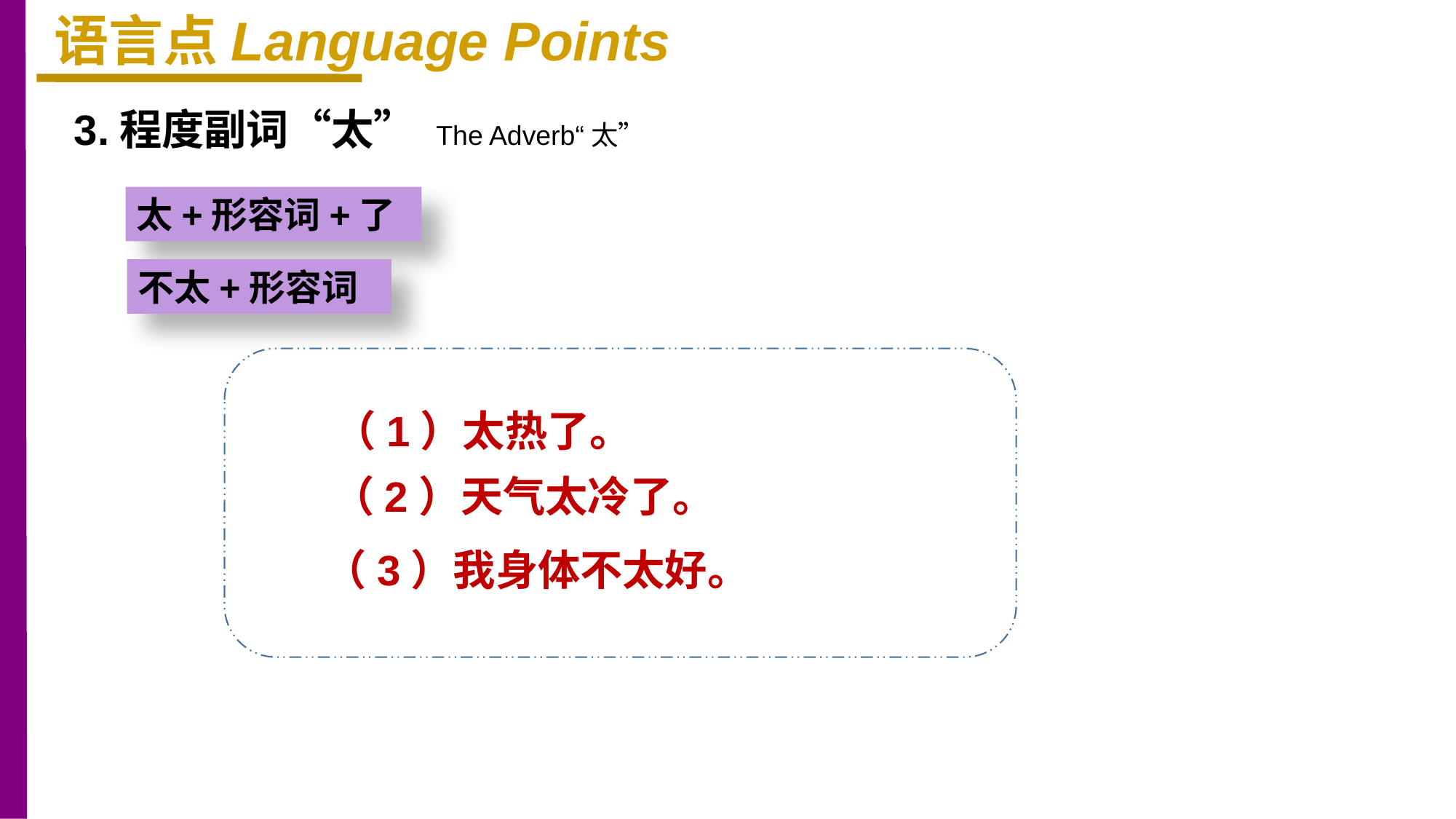

语言点Language Points
3.程度副词“太” The Adverb“太”
太+形容词+了
不太+形容词

（1）太热了。
（2）天气太冷了。
（3）我身体不太好。